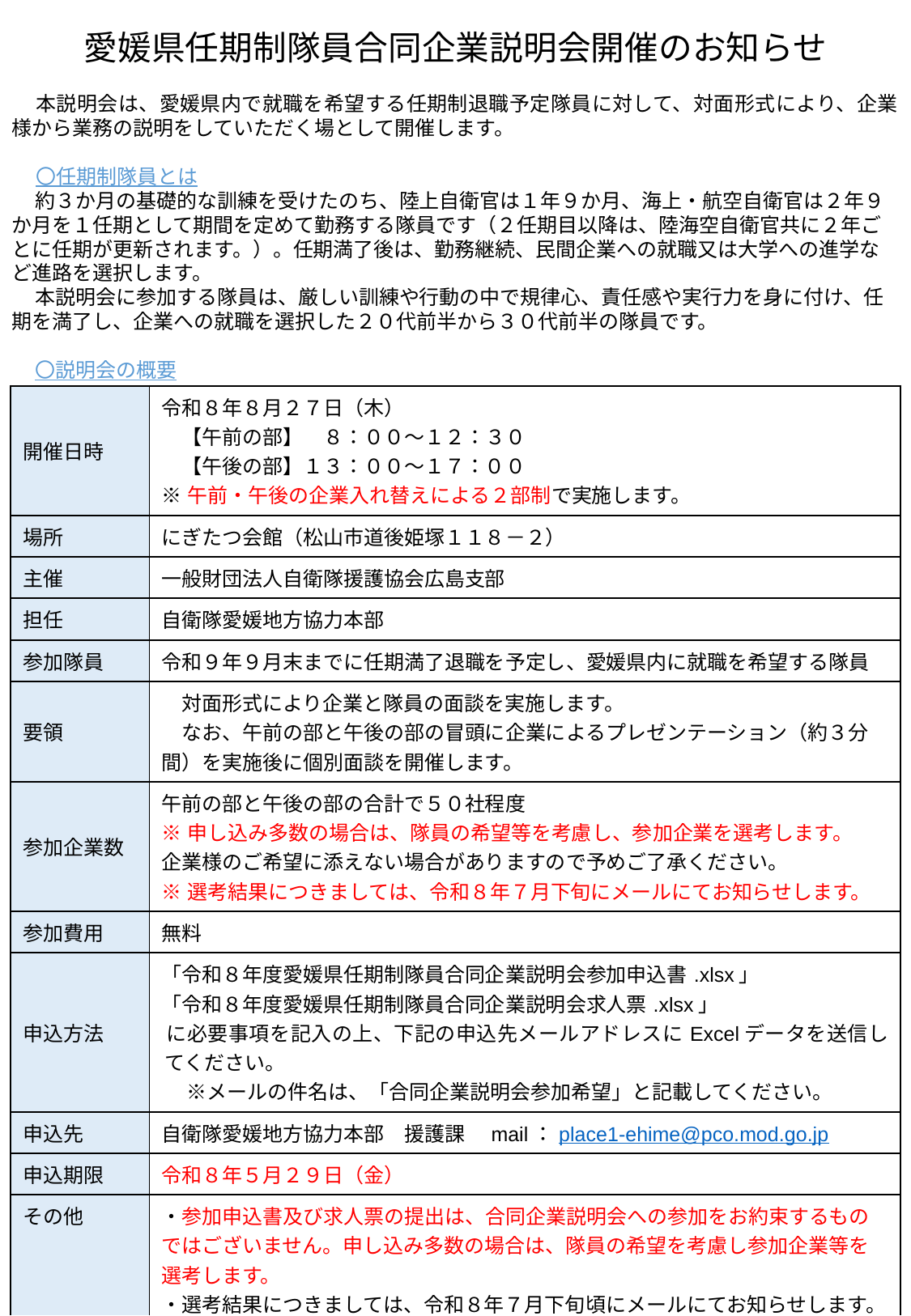

愛媛県任期制隊員合同企業説明会開催のお知らせ

本説明会は、愛媛県内で就職を希望する任期制退職予定隊員に対して、対面形式により、企業様から業務の説明をしていただく場として開催します。

〇任期制隊員とは
約３か月の基礎的な訓練を受けたのち、陸上自衛官は１年９か月、海上・航空自衛官は２年９か月を１任期として期間を定めて勤務する隊員です（２任期目以降は、陸海空自衛官共に２年ごとに任期が更新されます。）。任期満了後は、勤務継続、民間企業への就職又は大学への進学など進路を選択します。
本説明会に参加する隊員は、厳しい訓練や行動の中で規律心、責任感や実行力を身に付け、任期を満了し、企業への就職を選択した２０代前半から３０代前半の隊員です。

〇説明会の概要

| 開催日時 | 令和８年８月２７日（木） 　【午前の部】　８：００～１２：３０ 　【午後の部】１３：００～１７：００ ※午前・午後の企業入れ替えによる２部制で実施します。 |
| --- | --- |
| 場所 | にぎたつ会館（松山市道後姫塚１１８－２） |
| 主催 | 一般財団法人自衛隊援護協会広島支部 |
| 担任 | 自衛隊愛媛地方協力本部 |
| 参加隊員 | 令和９年９月末までに任期満了退職を予定し、愛媛県内に就職を希望する隊員 |
| 要領 | 対面形式により企業と隊員の面談を実施します。 　なお、午前の部と午後の部の冒頭に企業によるプレゼンテーション（約３分間）を実施後に個別面談を開催します。 |
| 参加企業数 | 午前の部と午後の部の合計で５０社程度 ※申し込み多数の場合は、隊員の希望等を考慮し、参加企業を選考します。 企業様のご希望に添えない場合がありますので予めご了承ください。 ※選考結果につきましては、令和８年７月下旬にメールにてお知らせします。 |
| 参加費用 | 無料 |
| 申込方法 | 「令和８年度愛媛県任期制隊員合同企業説明会参加申込書.xlsx」 「令和８年度愛媛県任期制隊員合同企業説明会求人票.xlsx」 に必要事項を記入の上、下記の申込先メールアドレスにExcelデータを送信してください。 　※メールの件名は、「合同企業説明会参加希望」と記載してください。 |
| 申込先 | 自衛隊愛媛地方協力本部　援護課　mail：place1-ehime@pco.mod.go.jp |
| 申込期限 | 令和８年５月２９日（金） |
| その他 | ・参加申込書及び求人票の提出は、合同企業説明会への参加をお約束するものではございません。申し込み多数の場合は、隊員の希望を考慮し参加企業等を選考します。 ・選考結果につきましては、令和８年７月下旬頃にメールにてお知らせします。 ・本説明会への参加の有無にかかわらず、お申込み時に頂いた求人票については、冊子（企業情報）として本説明会参加全員へ配布します。 ・申込期限以降に提出された求人票は、参加隊員へ企業情報として提供できない場合がありますので予めご了承ください。 |